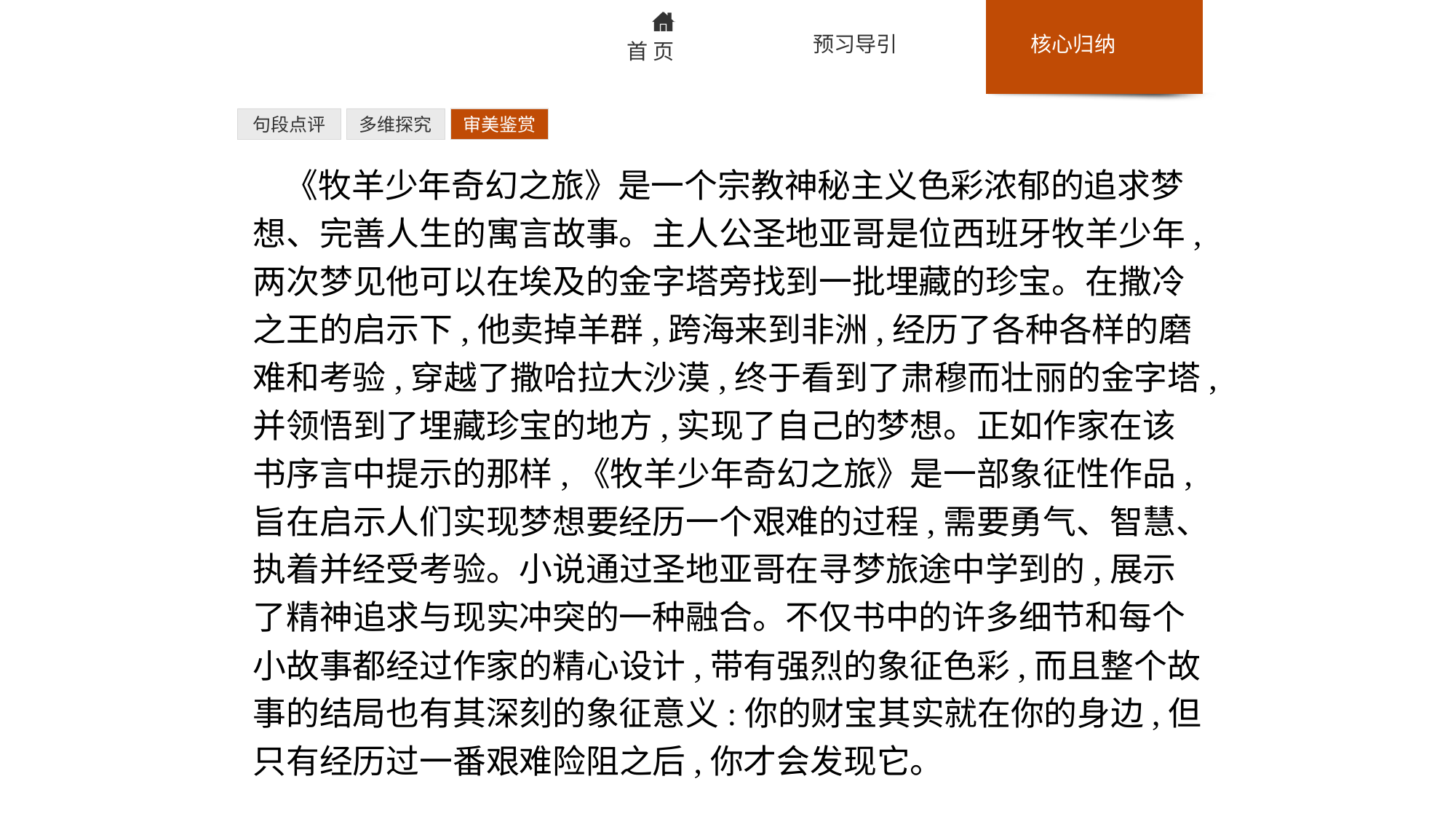

句段点评
多维探究
审美鉴赏
《牧羊少年奇幻之旅》是一个宗教神秘主义色彩浓郁的追求梦想、完善人生的寓言故事。主人公圣地亚哥是位西班牙牧羊少年,两次梦见他可以在埃及的金字塔旁找到一批埋藏的珍宝。在撒冷之王的启示下,他卖掉羊群,跨海来到非洲,经历了各种各样的磨难和考验,穿越了撒哈拉大沙漠,终于看到了肃穆而壮丽的金字塔,并领悟到了埋藏珍宝的地方,实现了自己的梦想。正如作家在该书序言中提示的那样,《牧羊少年奇幻之旅》是一部象征性作品,旨在启示人们实现梦想要经历一个艰难的过程,需要勇气、智慧、执着并经受考验。小说通过圣地亚哥在寻梦旅途中学到的,展示了精神追求与现实冲突的一种融合。不仅书中的许多细节和每个小故事都经过作家的精心设计,带有强烈的象征色彩,而且整个故事的结局也有其深刻的象征意义:你的财宝其实就在你的身边,但只有经历过一番艰难险阻之后,你才会发现它。